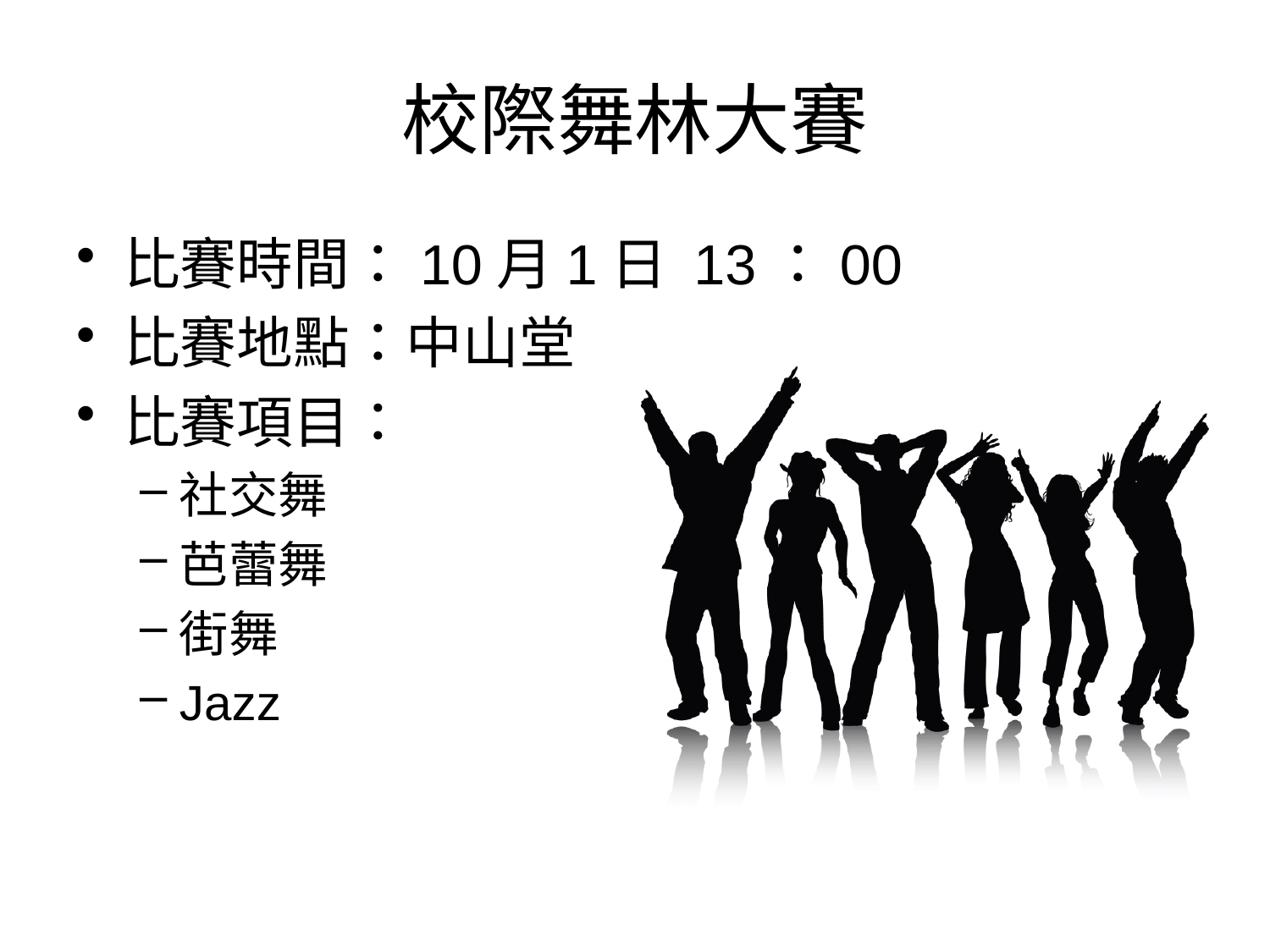

# 校際舞林大賽
比賽時間：10月1日 13：00
比賽地點：中山堂
比賽項目：
社交舞
芭蕾舞
街舞
Jazz